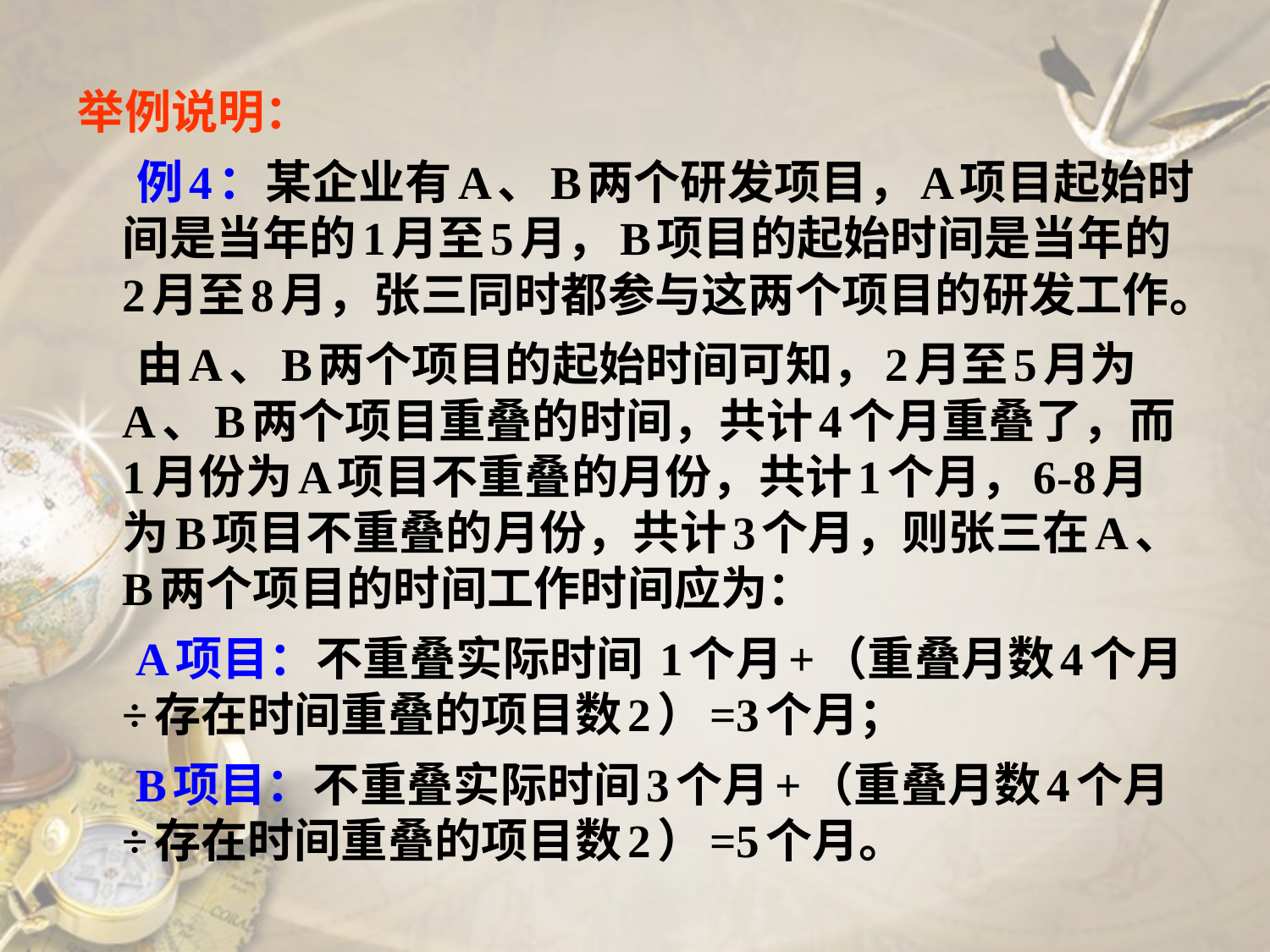

举例说明：
     例4：某企业有A、B两个研发项目，A项目起始时间是当年的1月至5月，B项目的起始时间是当年的2月至8月，张三同时都参与这两个项目的研发工作。
     由A、B两个项目的起始时间可知，2月至5月为A、B两个项目重叠的时间，共计4个月重叠了，而1月份为A项目不重叠的月份，共计1个月，6-8月为B项目不重叠的月份，共计3个月，则张三在A、B两个项目的时间工作时间应为：
     A项目：不重叠实际时间 1个月+（重叠月数4个月÷存在时间重叠的项目数2）=3个月；
     B项目：不重叠实际时间3个月+（重叠月数4个月÷存在时间重叠的项目数2）=5个月。